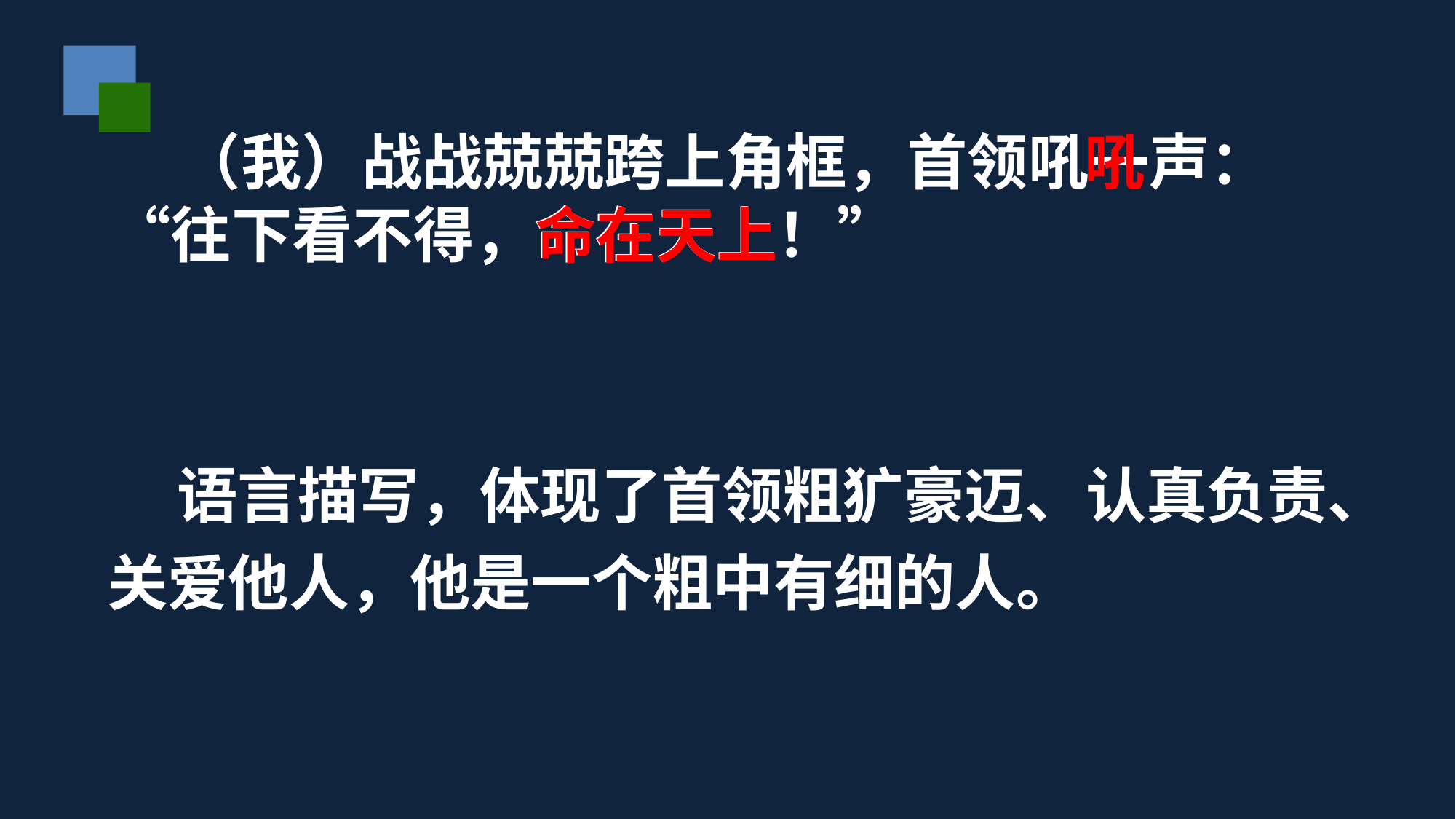

（我）战战兢兢跨上角框，首领吼一声：“往下看不得，命在天上！”
吼
命在天上
    语言描写，体现了首领粗犷豪迈、认真负责、关爱他人，他是一个粗中有细的人。